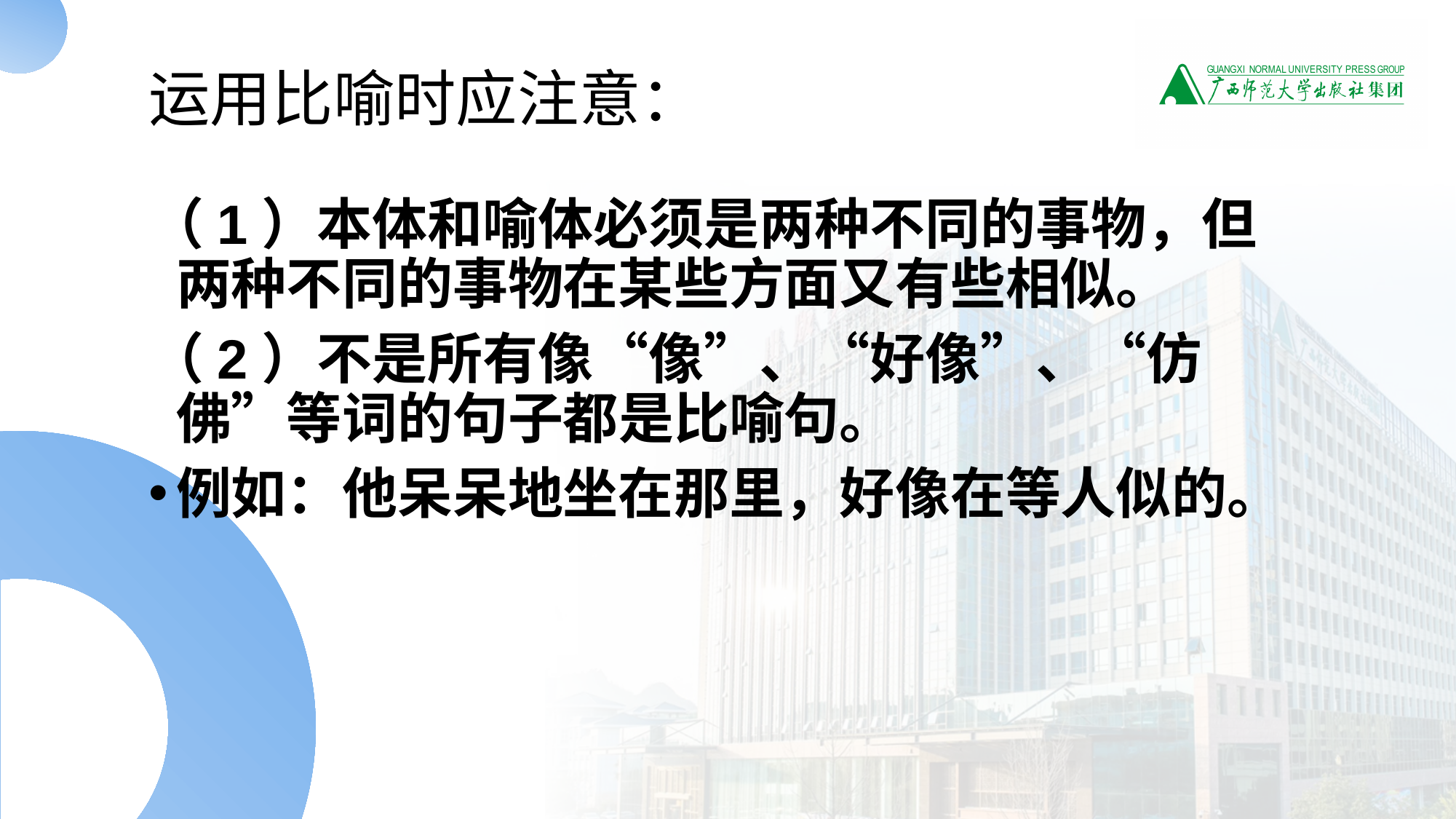

# 运用比喻时应注意：
（1）本体和喻体必须是两种不同的事物，但两种不同的事物在某些方面又有些相似。
（2）不是所有像“像”、“好像”、“仿佛”等词的句子都是比喻句。
例如：他呆呆地坐在那里，好像在等人似的。